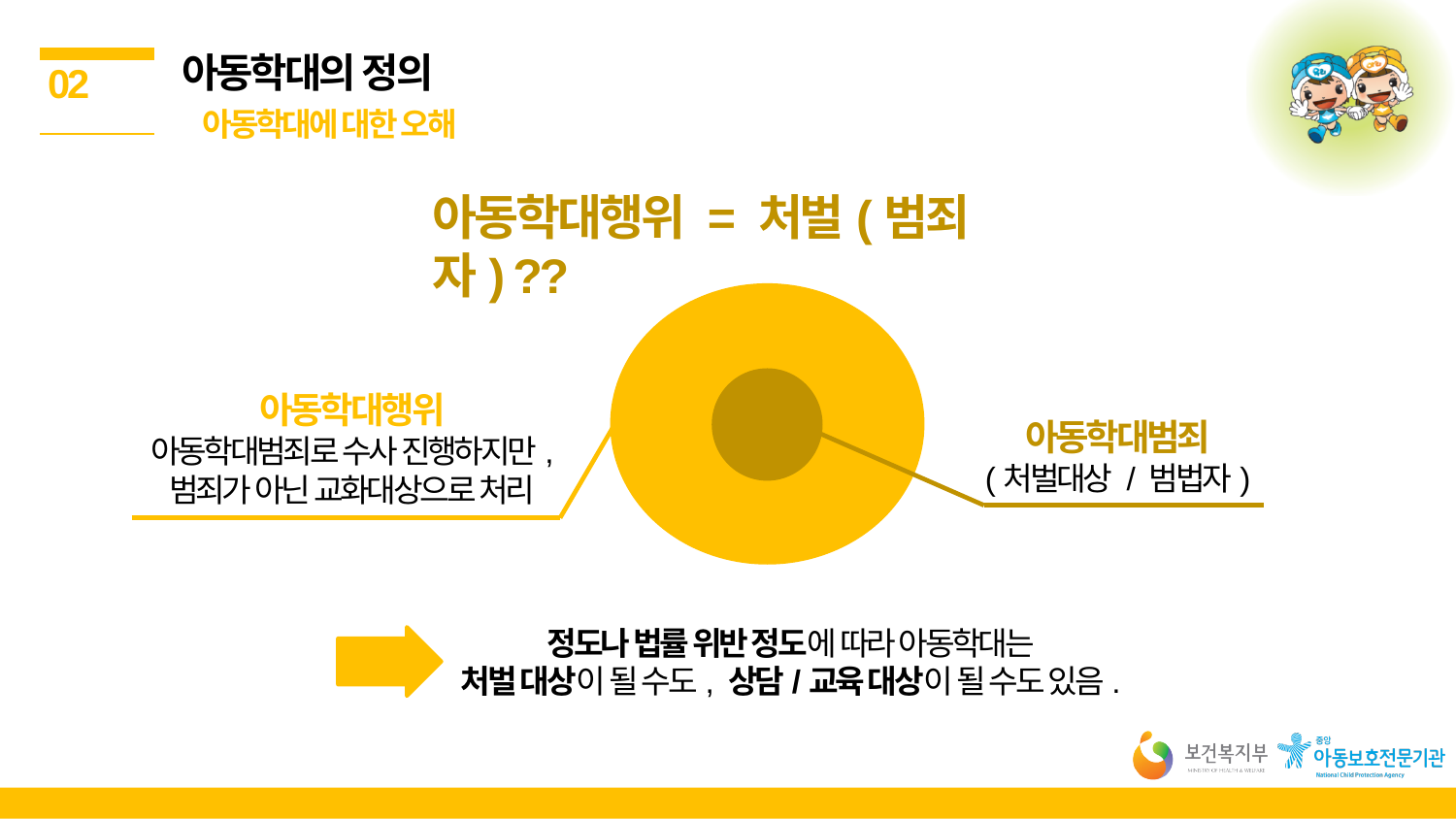

아동학대의 정의
 아동학대에 대한 오해
02
아동학대행위 = 처벌(범죄자) ??

아동학대행위
아동학대범죄로 수사 진행하지만,
범죄가 아닌 교화대상으로 처리
아동학대범죄
(처벌대상 / 범법자)
정도나 법률 위반 정도에 따라 아동학대는
처벌 대상이 될 수도, 상담/교육 대상이 될 수도 있음.